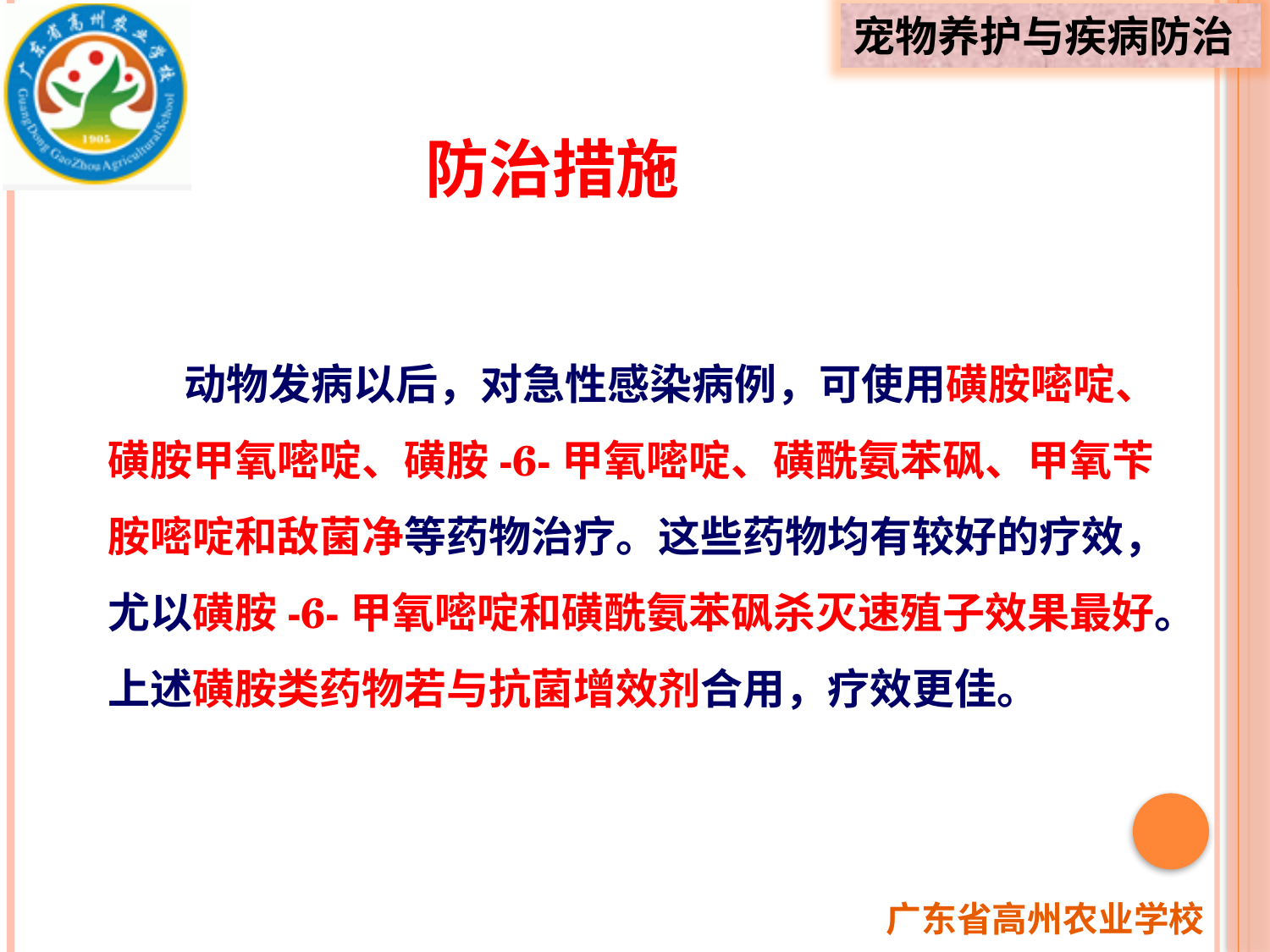

防治措施
        动物发病以后，对急性感染病例，可使用磺胺嘧啶、磺胺甲氧嘧啶、磺胺-6-甲氧嘧啶、磺酰氨苯砜、甲氧苄胺嘧啶和敌菌净等药物治疗。这些药物均有较好的疗效，尤以磺胺-6-甲氧嘧啶和磺酰氨苯砜杀灭速殖子效果最好。上述磺胺类药物若与抗菌增效剂合用，疗效更佳。